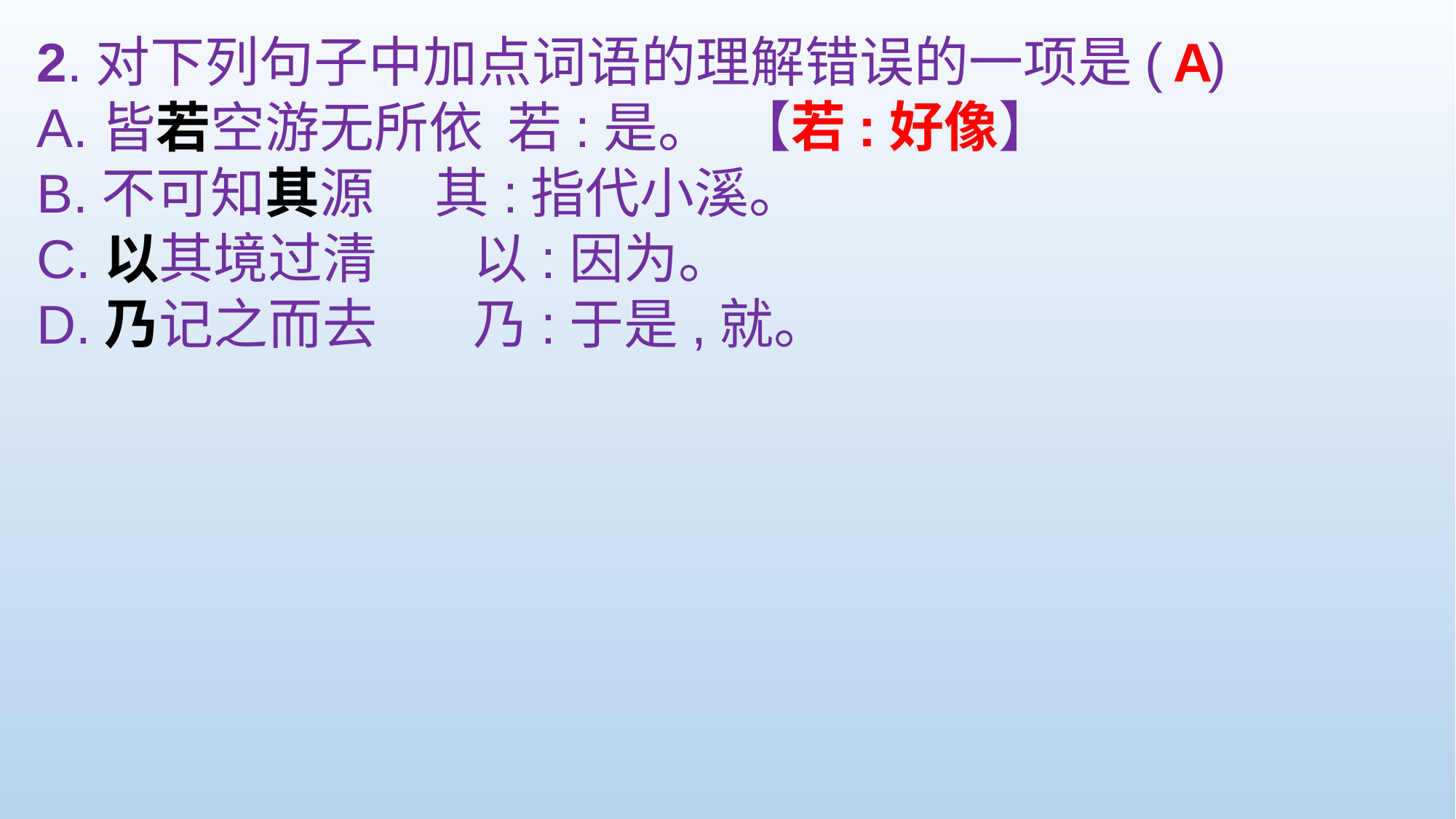

2.对下列句子中加点词语的理解错误的一项是(   )
A.皆若空游无所依  若:是。
B.不可知其源     其:指代小溪。
C.以其境过清	以:因为。
D.乃记之而去	乃:于是,就。
A
【若:好像】